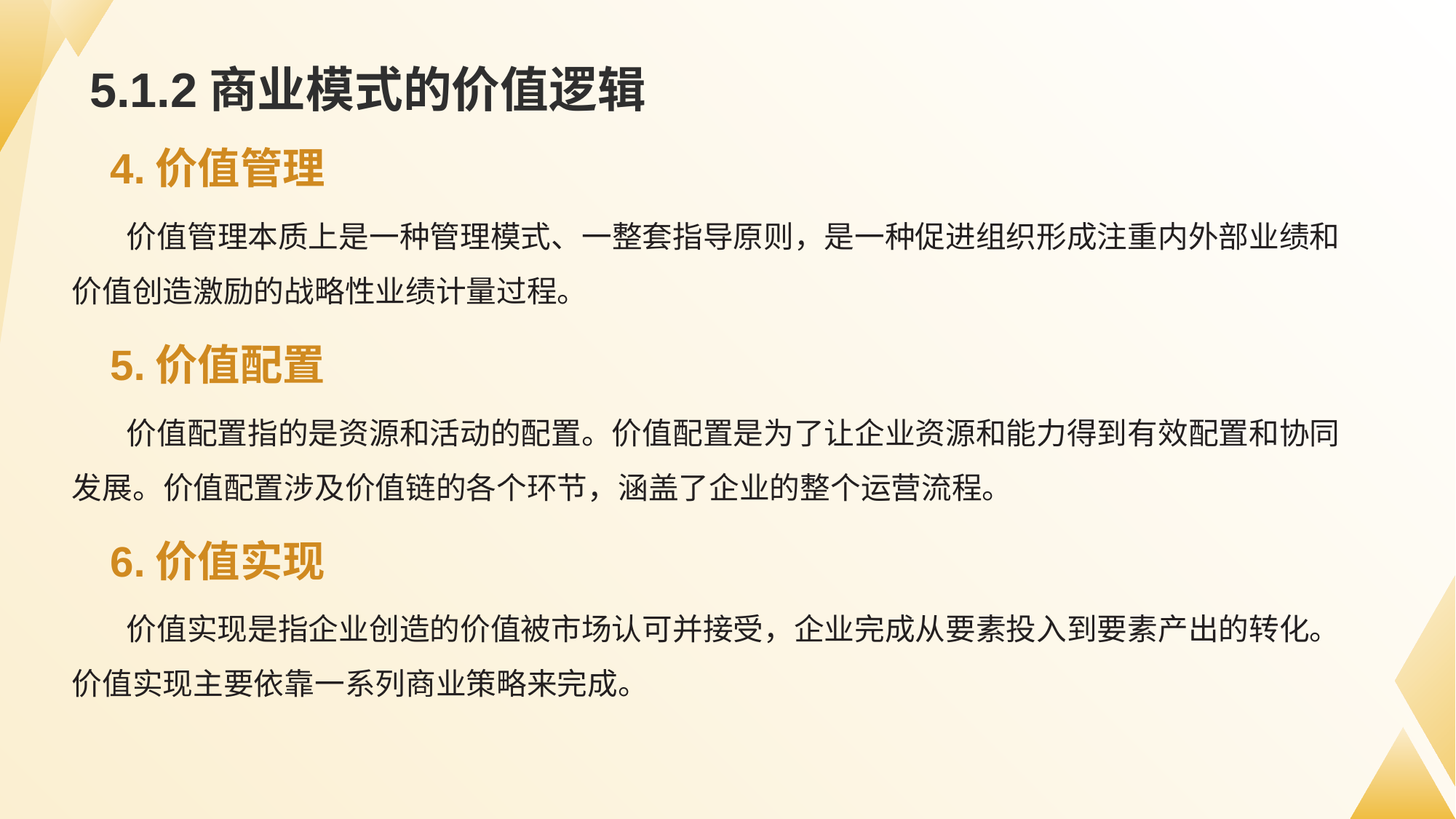

# 5.1.2商业模式的价值逻辑
4.价值管理
价值管理本质上是一种管理模式、一整套指导原则，是一种促进组织形成注重内外部业绩和价值创造激励的战略性业绩计量过程。
5.价值配置
价值配置指的是资源和活动的配置。价值配置是为了让企业资源和能力得到有效配置和协同发展。价值配置涉及价值链的各个环节，涵盖了企业的整个运营流程。
6.价值实现
价值实现是指企业创造的价值被市场认可并接受，企业完成从要素投入到要素产出的转化。价值实现主要依靠一系列商业策略来完成。